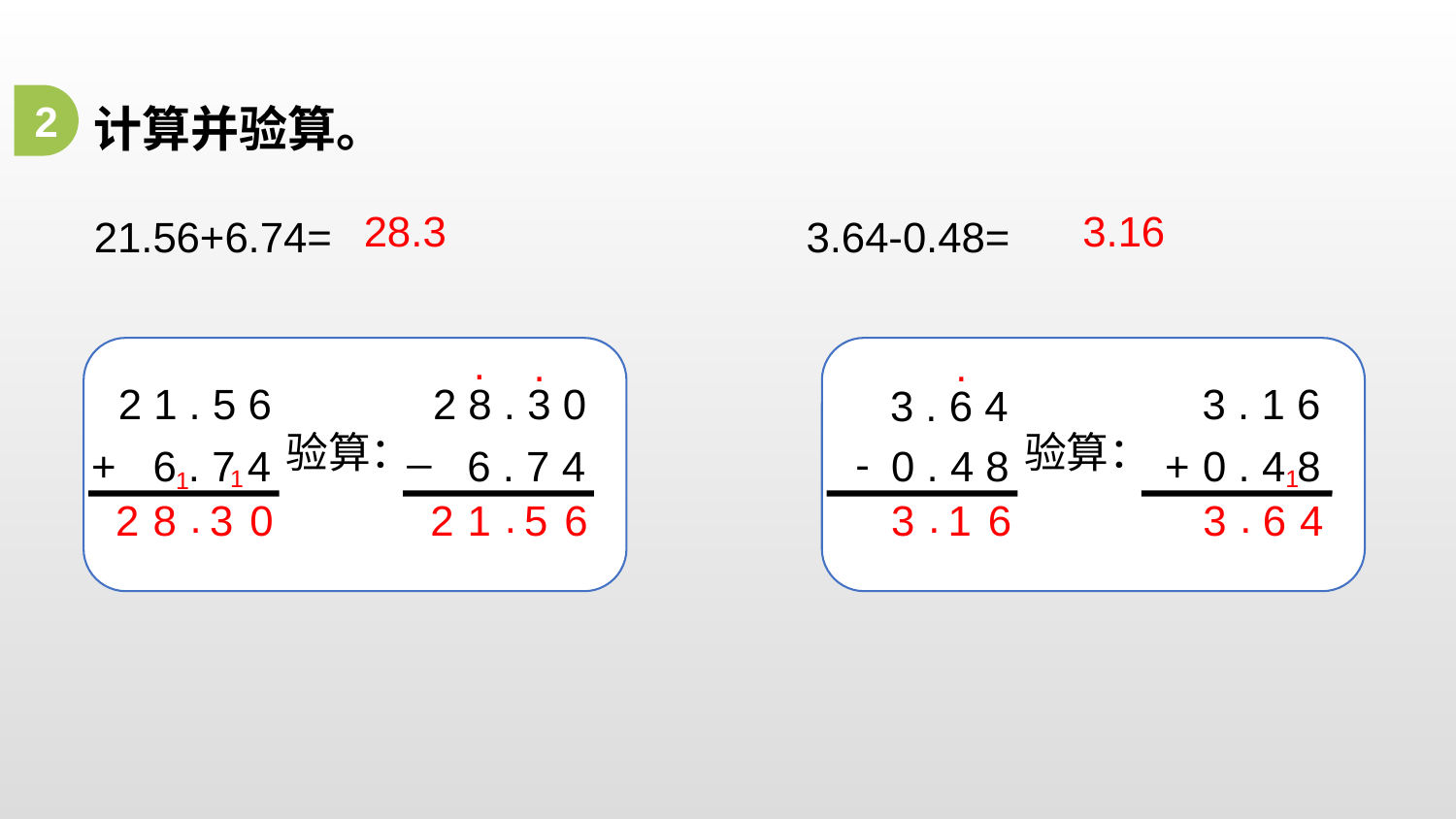

计算并验算。

21.56+6.74=                                        3.64-0.48=
2
28.3
3.16
.
.
.

2 1 . 5 6
2 8 . 3 0
3 . 1 6
3 . 6 4
_
验算：
验算：
-
+
+
6 . 7 4
6 . 7 4
0 . 4 8
0 . 4 8
1
1
1
.
.
.
.
2
8
3
0
2
1
5
6
3
1
6
3
6
4